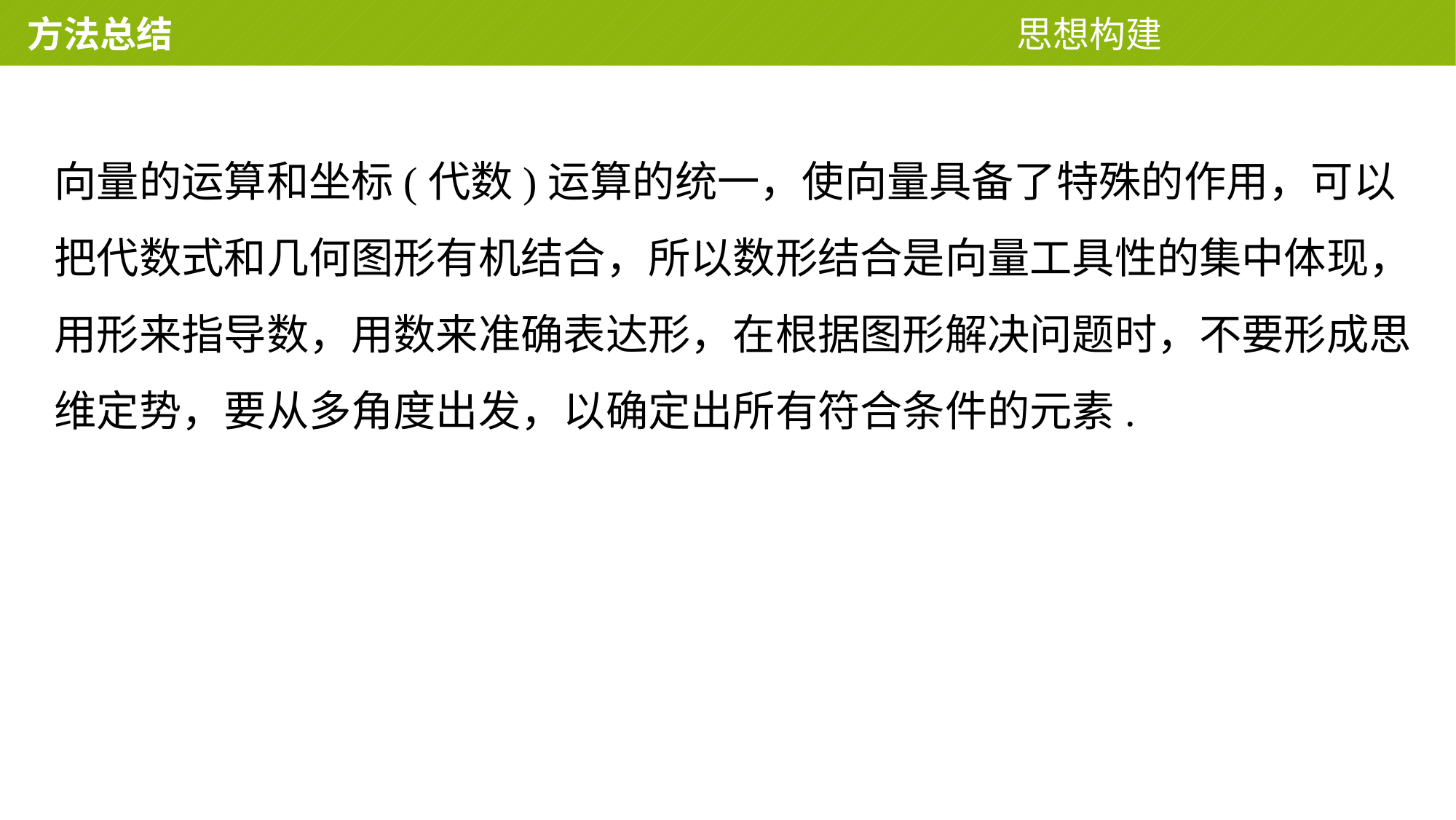

方法总结                                                                                                       思想构建
向量的运算和坐标(代数)运算的统一，使向量具备了特殊的作用，可以把代数式和几何图形有机结合，所以数形结合是向量工具性的集中体现，用形来指导数，用数来准确表达形，在根据图形解决问题时，不要形成思维定势，要从多角度出发，以确定出所有符合条件的元素.